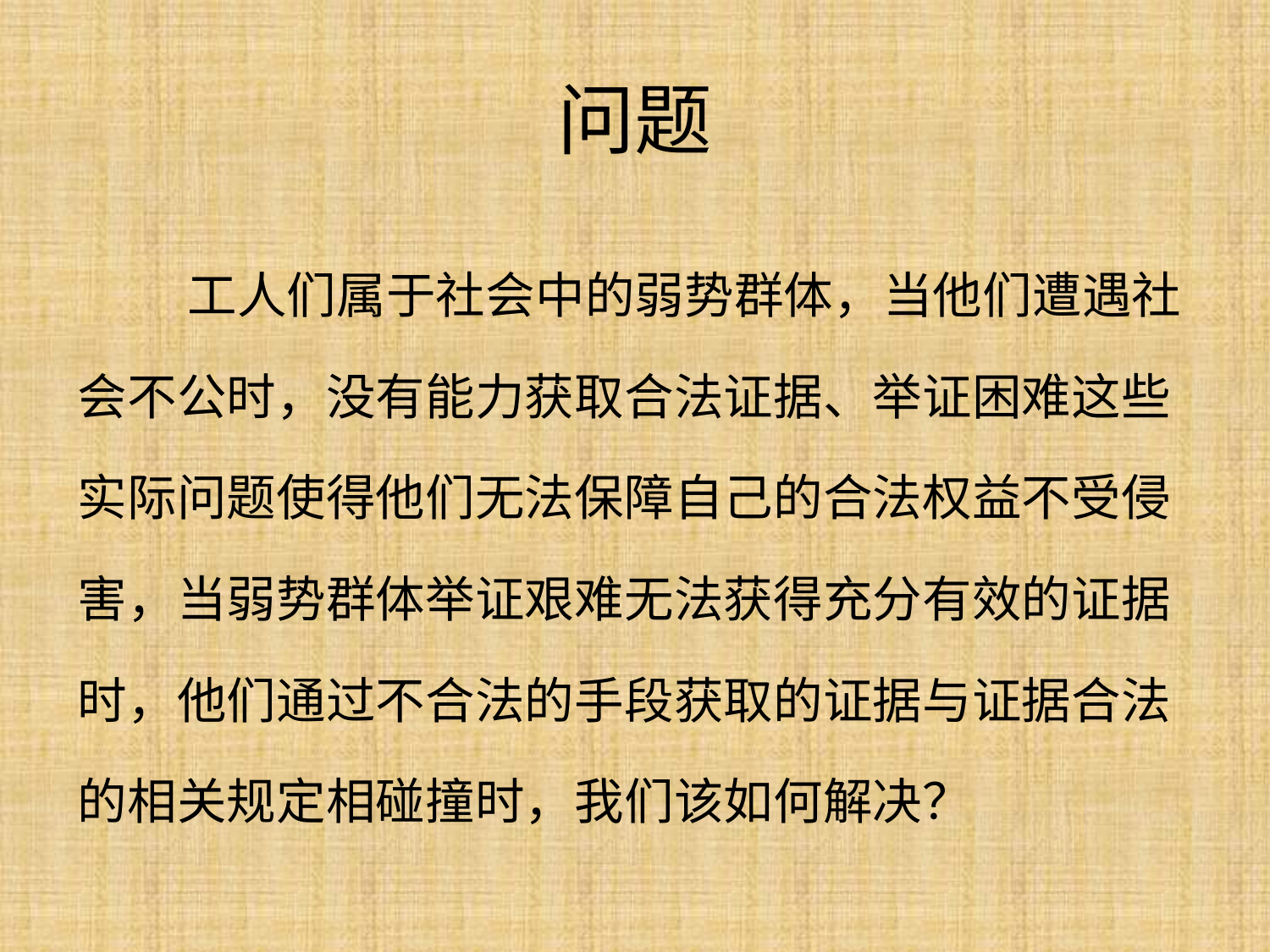

# 问题
   工人们属于社会中的弱势群体，当他们遭遇社会不公时，没有能力获取合法证据、举证困难这些实际问题使得他们无法保障自己的合法权益不受侵害，当弱势群体举证艰难无法获得充分有效的证据时，他们通过不合法的手段获取的证据与证据合法的相关规定相碰撞时，我们该如何解决？